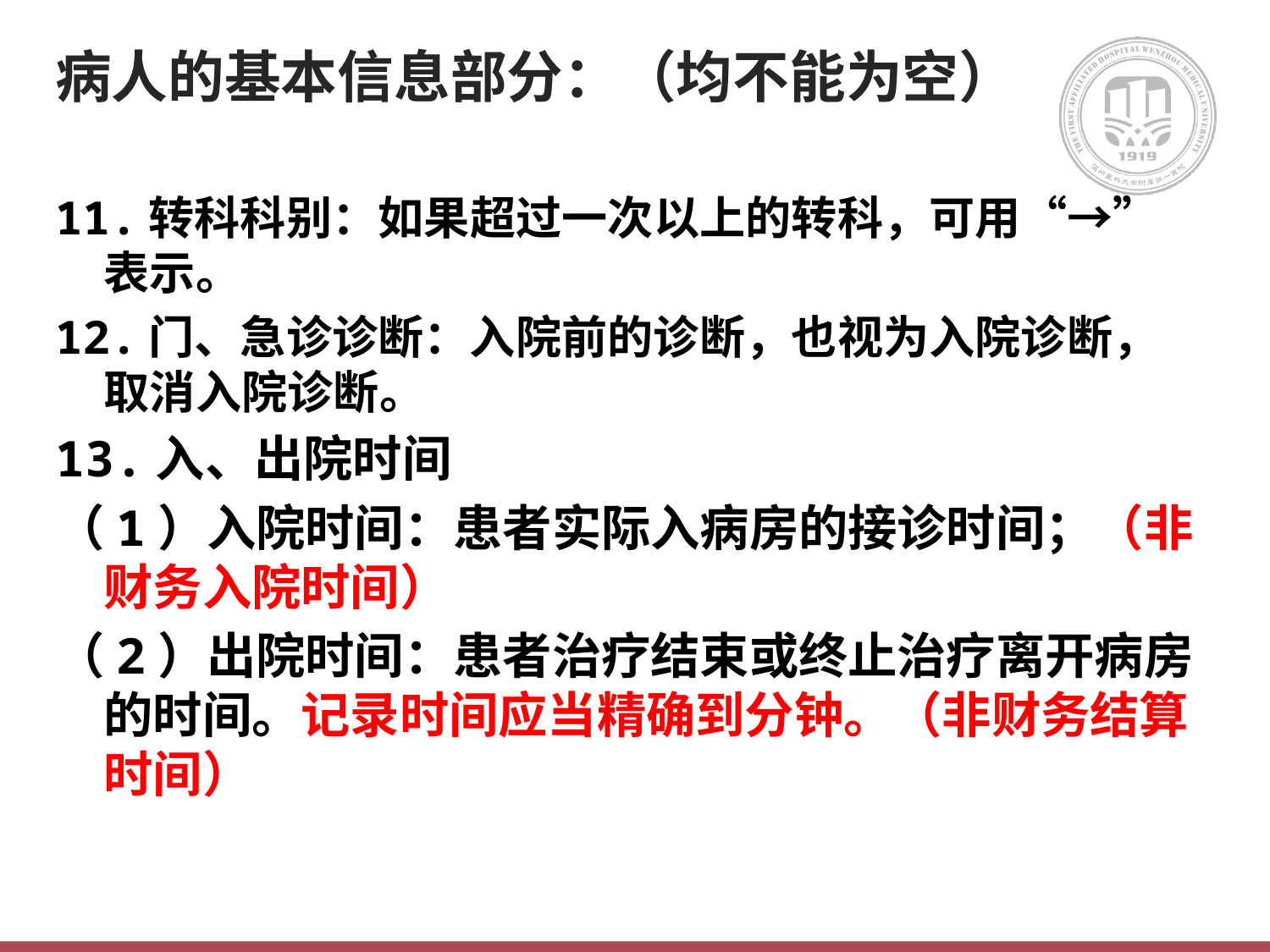

# 病人的基本信息部分：（均不能为空）
11.转科科别：如果超过一次以上的转科，可用“→”表示。
12.门、急诊诊断：入院前的诊断，也视为入院诊断，取消入院诊断。
13.入、出院时间
（1）入院时间：患者实际入病房的接诊时间；（非财务入院时间）
（2）出院时间：患者治疗结束或终止治疗离开病房的时间。记录时间应当精确到分钟。（非财务结算时间）